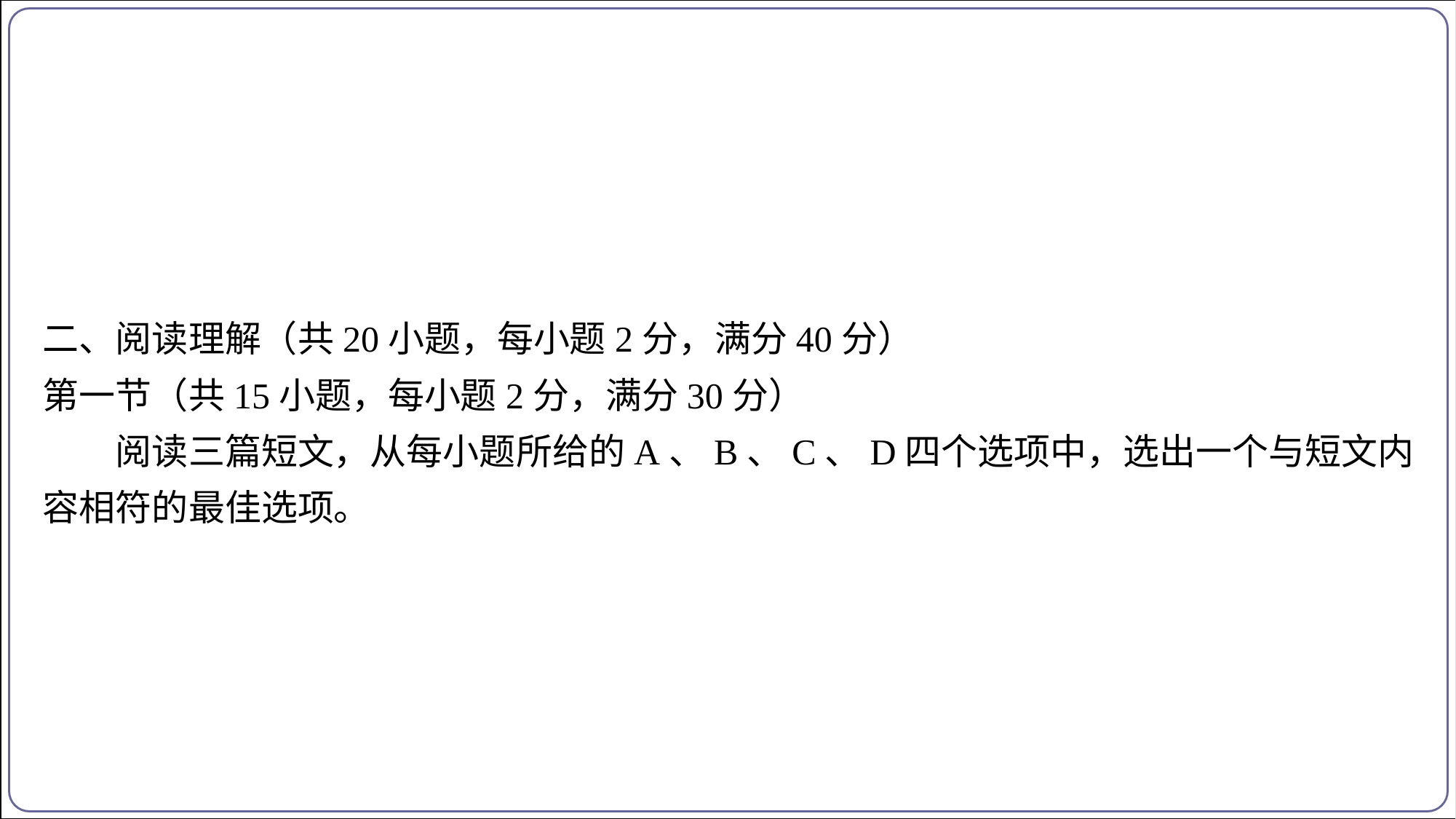

二、阅读理解（共20小题，每小题2分，满分40分）
第一节（共15小题，每小题2分，满分30分）
阅读三篇短文，从每小题所给的A、B、C、D四个选项中，选出一个与短文内
容相符的最佳选项。